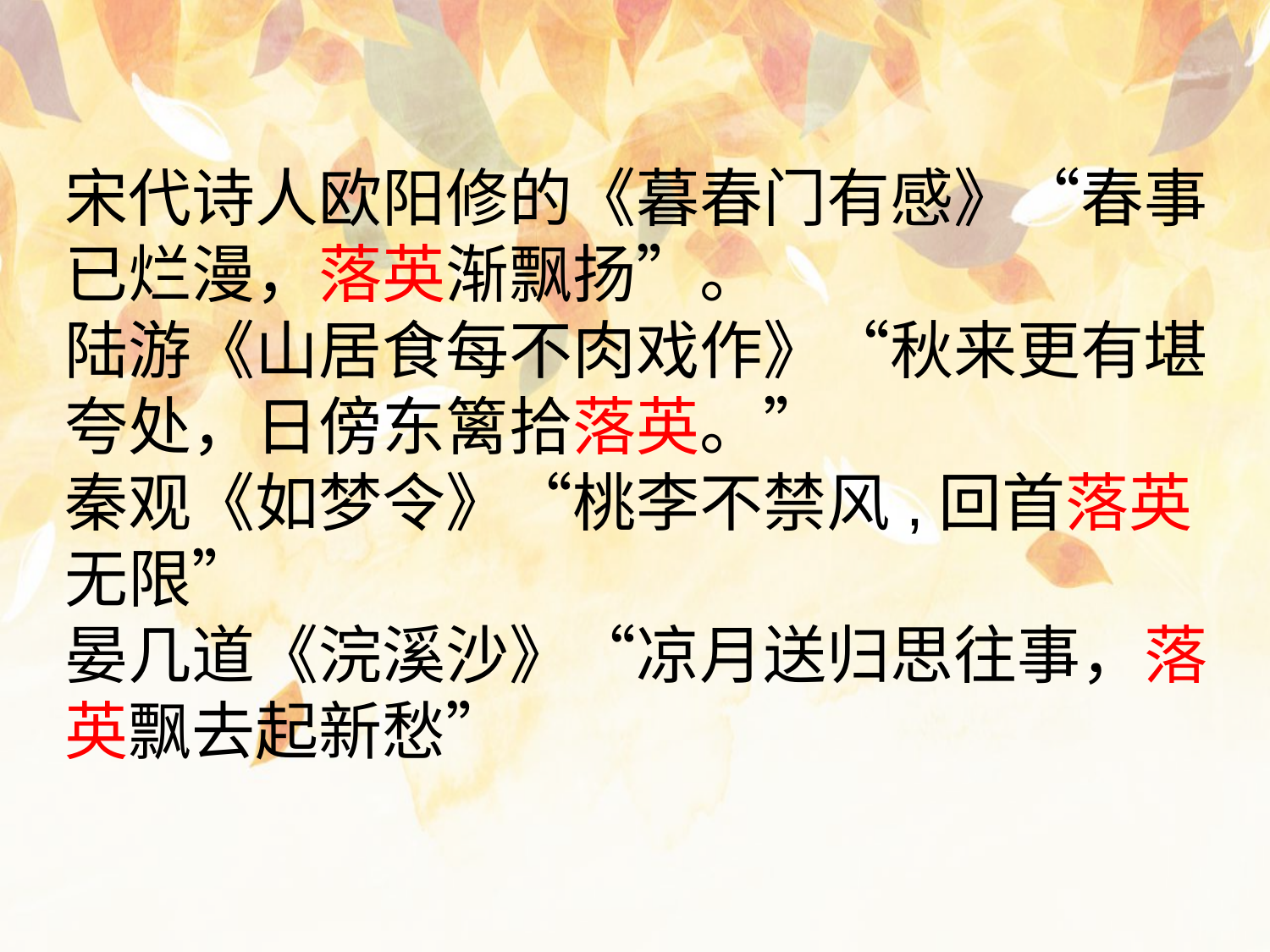

# 宋代诗人欧阳修的《暮春门有感》“春事已烂漫，落英渐飘扬”。 陆游《山居食每不肉戏作》“秋来更有堪夸处，日傍东篱拾落英。” 秦观《如梦令》“桃李不禁风,回首落英无限” 晏几道《浣溪沙》“凉月送归思往事，落英飘去起新愁”